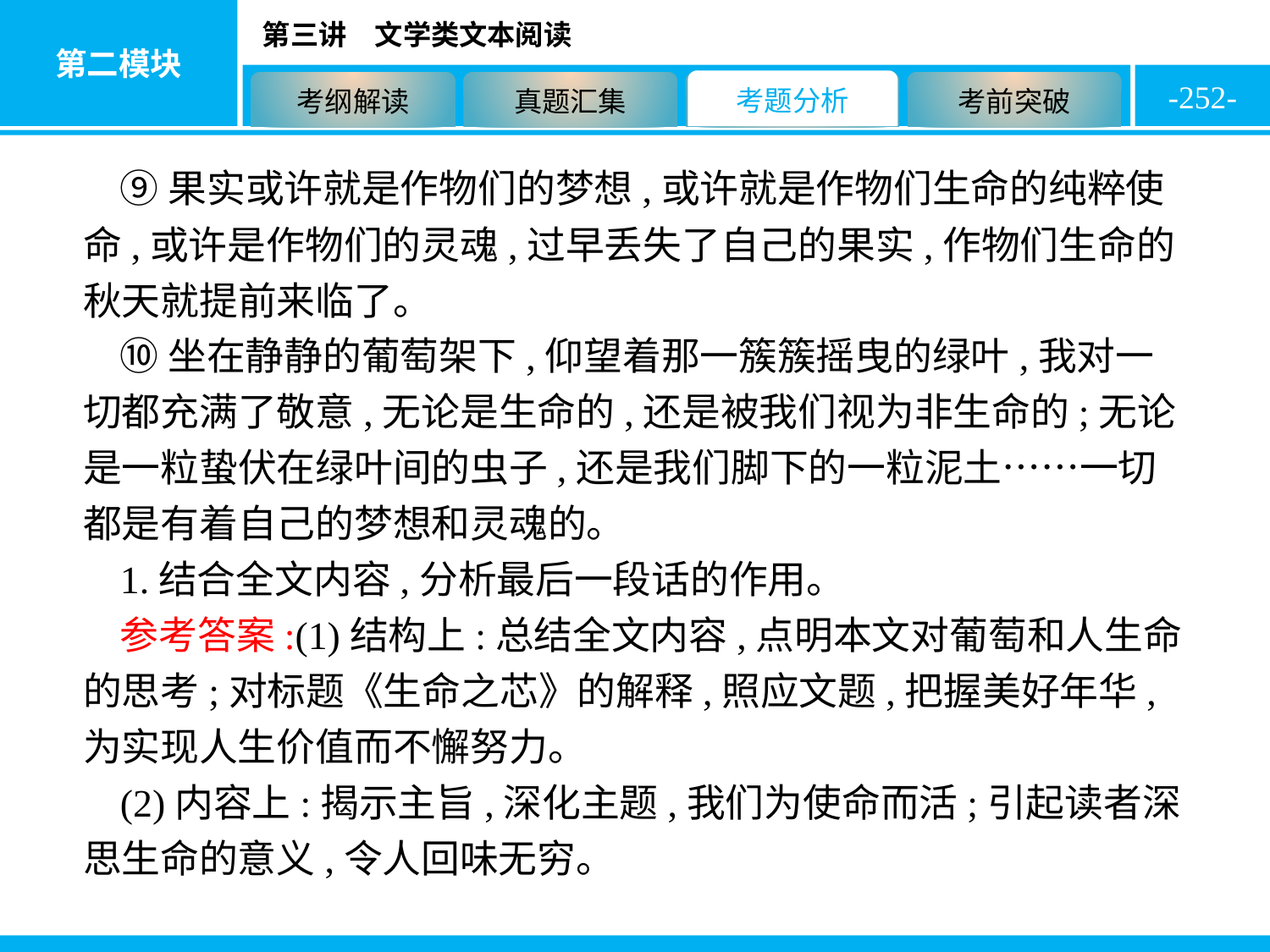

-252-
⑨果实或许就是作物们的梦想,或许就是作物们生命的纯粹使命,或许是作物们的灵魂,过早丢失了自己的果实,作物们生命的秋天就提前来临了。
⑩坐在静静的葡萄架下,仰望着那一簇簇摇曳的绿叶,我对一切都充满了敬意,无论是生命的,还是被我们视为非生命的;无论是一粒蛰伏在绿叶间的虫子,还是我们脚下的一粒泥土……一切都是有着自己的梦想和灵魂的。
1.结合全文内容,分析最后一段话的作用。
参考答案:(1)结构上:总结全文内容,点明本文对葡萄和人生命的思考;对标题《生命之芯》的解释,照应文题,把握美好年华,为实现人生价值而不懈努力。
(2)内容上:揭示主旨,深化主题,我们为使命而活;引起读者深思生命的意义,令人回味无穷。